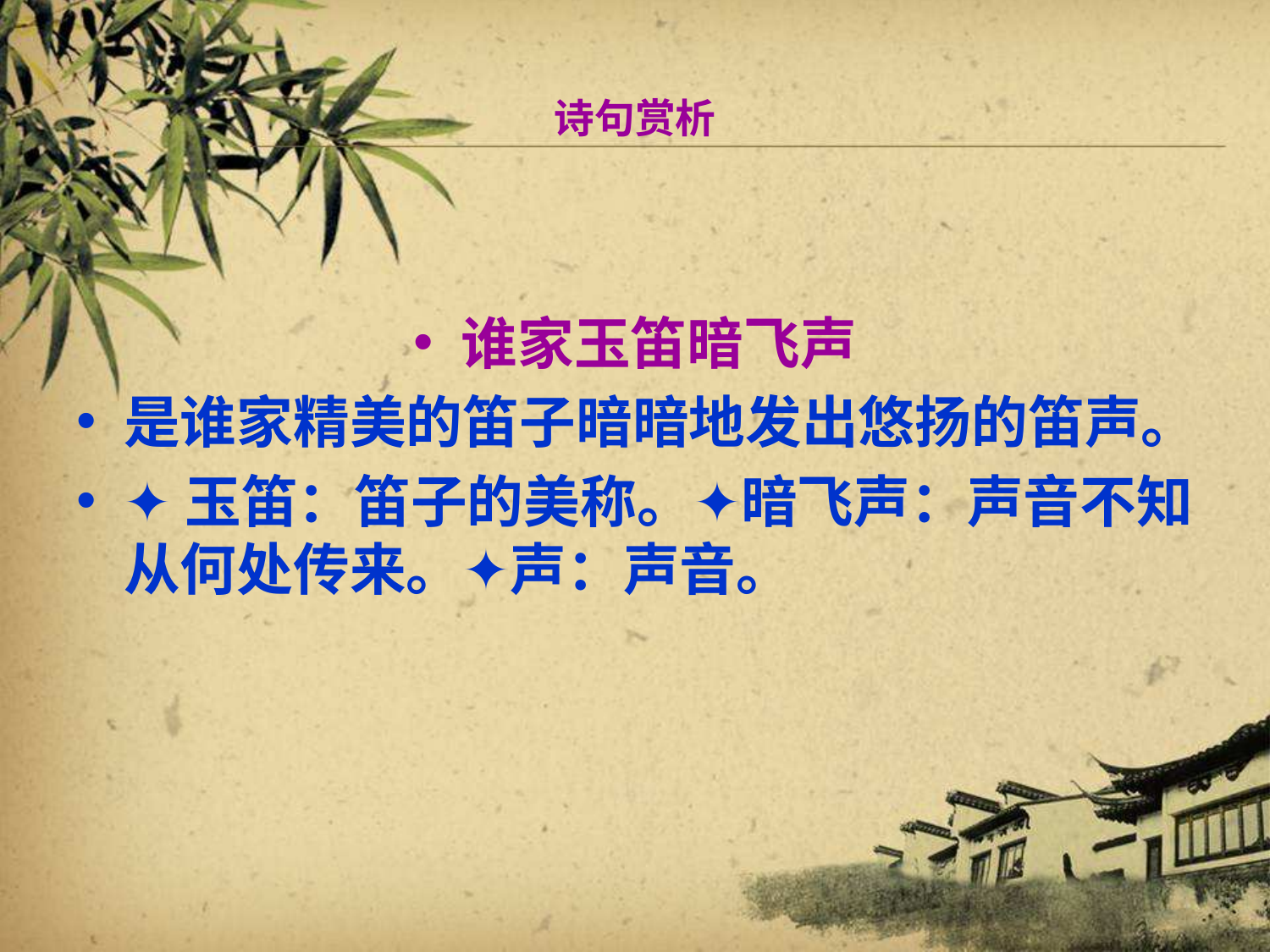

# 诗句赏析

谁家玉笛暗飞声
是谁家精美的笛子暗暗地发出悠扬的笛声。
✦玉笛：笛子的美称。✦暗飞声：声音不知从何处传来。✦声：声音。